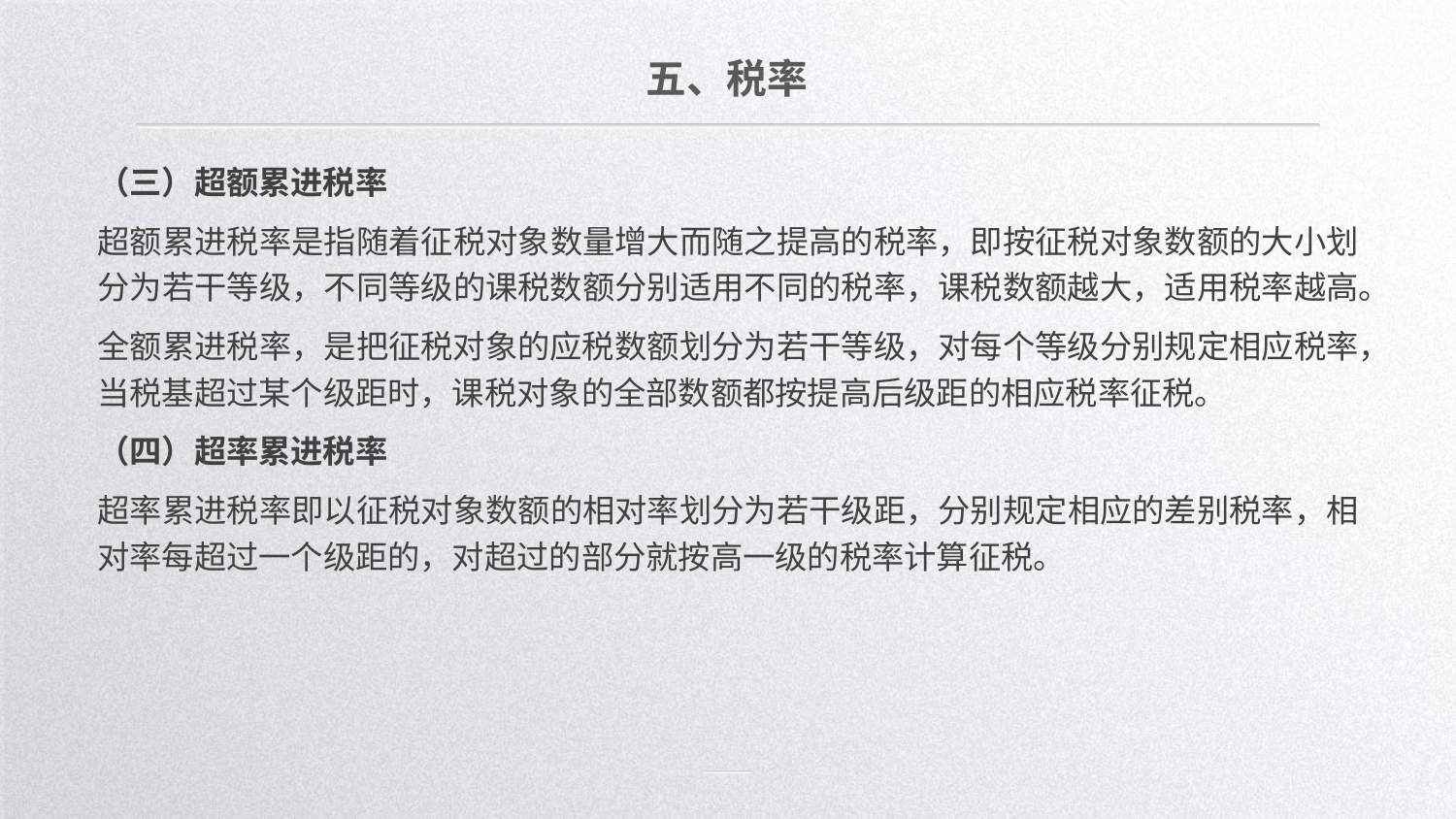

五、税率
（三）超额累进税率
超额累进税率是指随着征税对象数量增大而随之提高的税率，即按征税对象数额的大小划分为若干等级，不同等级的课税数额分别适用不同的税率，课税数额越大，适用税率越高。
全额累进税率，是把征税对象的应税数额划分为若干等级，对每个等级分别规定相应税率，当税基超过某个级距时，课税对象的全部数额都按提高后级距的相应税率征税。
（四）超率累进税率
超率累进税率即以征税对象数额的相对率划分为若干级距，分别规定相应的差别税率，相对率每超过一个级距的，对超过的部分就按高一级的税率计算征税。